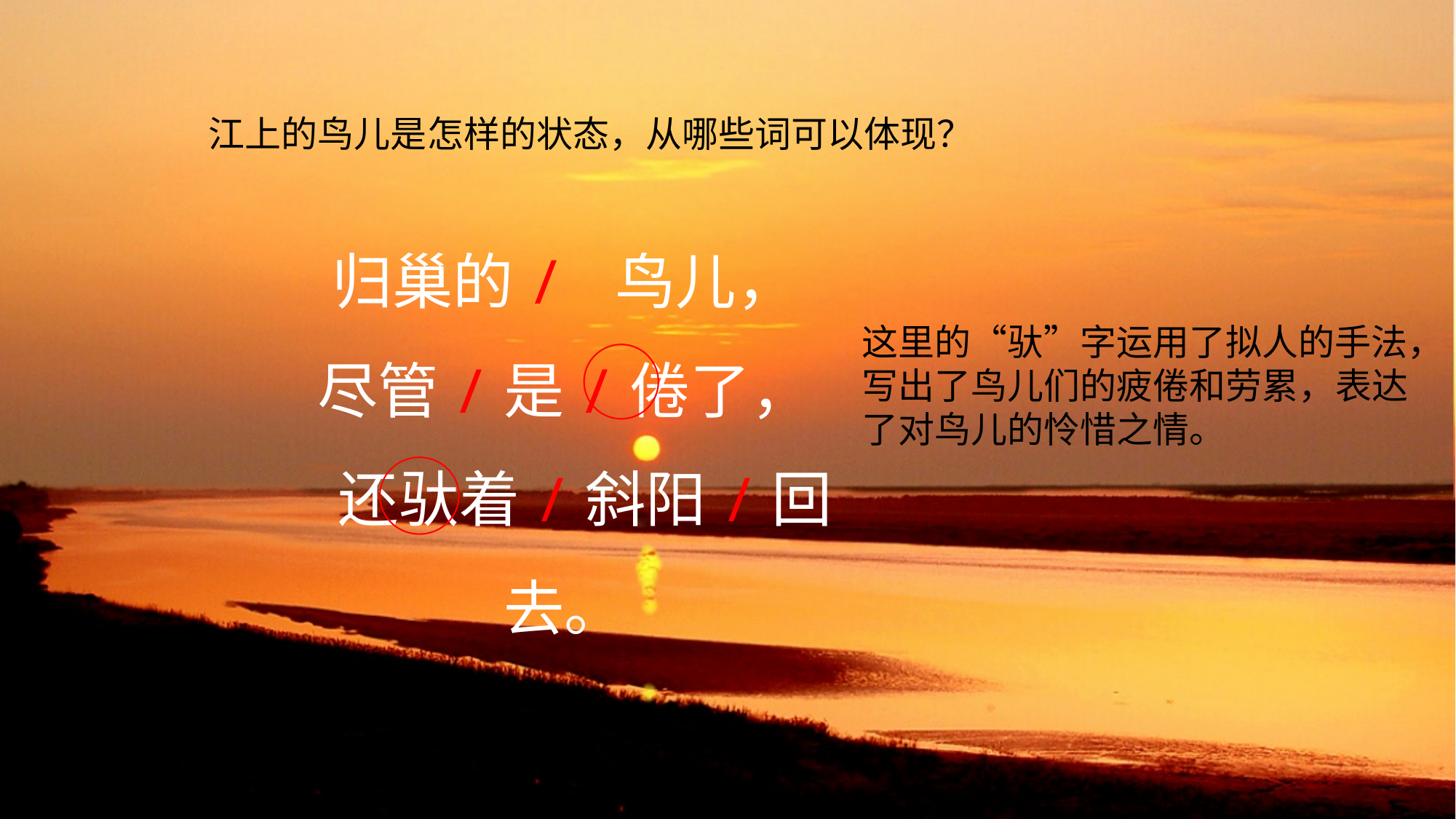

江上的鸟儿是怎样的状态，从哪些词可以体现？
归巢的/ 鸟儿，
尽管/是/倦了，
  还驮着/斜阳/回去。
这里的“驮”字运用了拟人的手法，写出了鸟儿们的疲倦和劳累，表达了对鸟儿的怜惜之情。